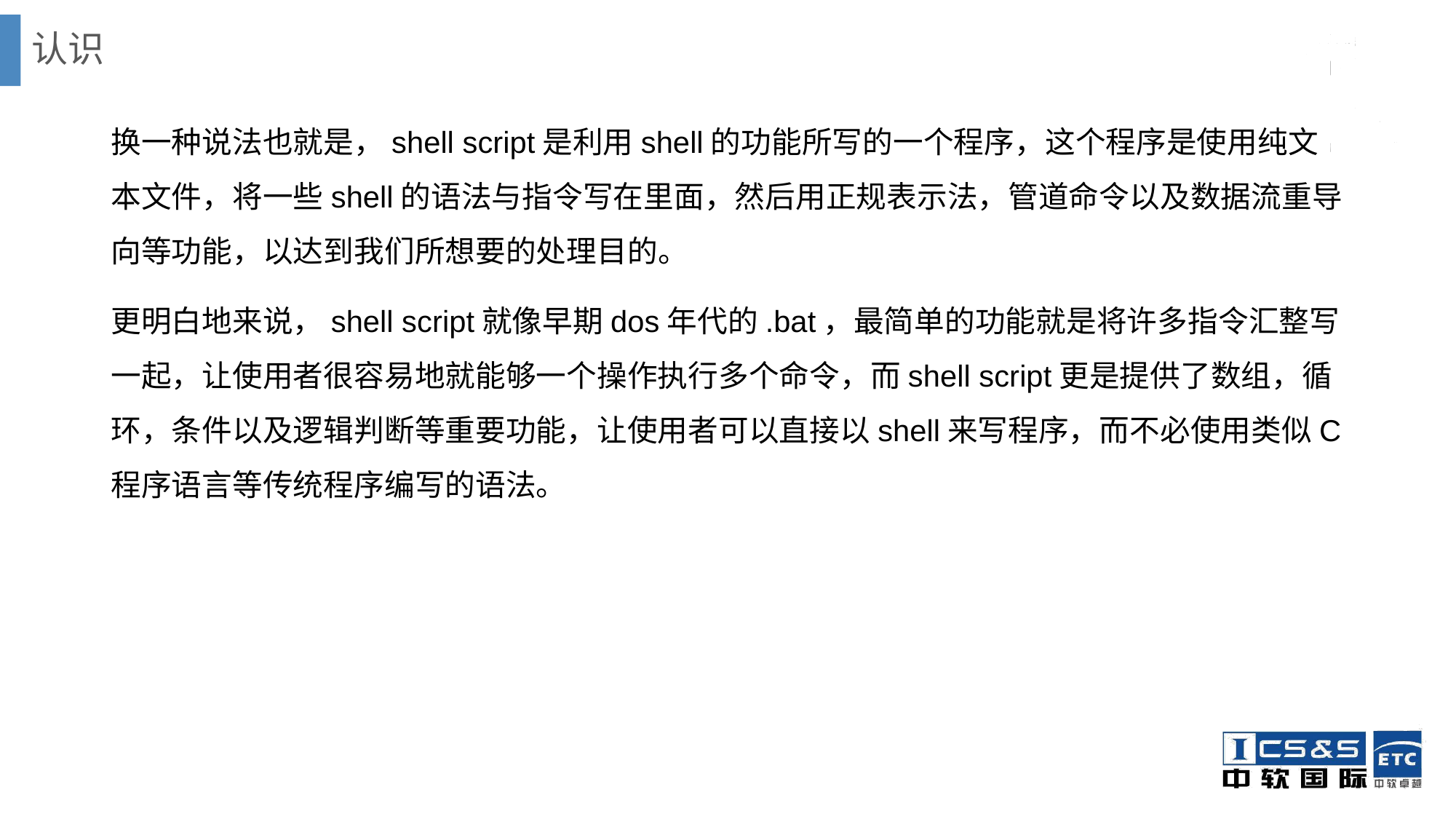

# 认识
换一种说法也就是，shell script是利用shell的功能所写的一个程序，这个程序是使用纯文本文件，将一些shell的语法与指令写在里面，然后用正规表示法，管道命令以及数据流重导向等功能，以达到我们所想要的处理目的。
更明白地来说，shell script就像早期dos年代的.bat，最简单的功能就是将许多指令汇整写一起，让使用者很容易地就能够一个操作执行多个命令，而shell script更是提供了数组，循环，条件以及逻辑判断等重要功能，让使用者可以直接以shell来写程序，而不必使用类似C程序语言等传统程序编写的语法。